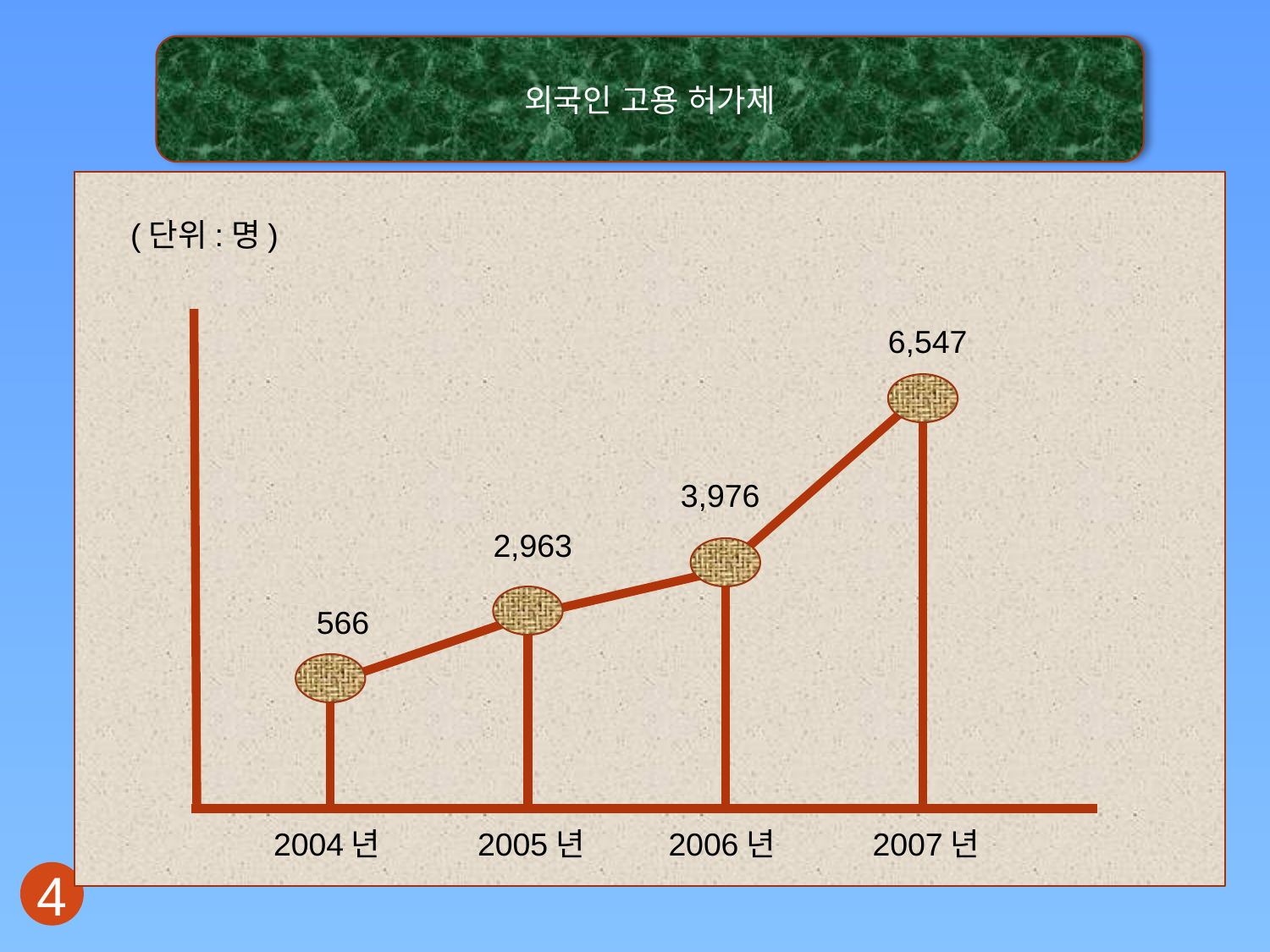

외국인 고용 허가제

(단위:명)
6,547

3,976
2,963

566

2004년
2005년
2006년
2007년
4